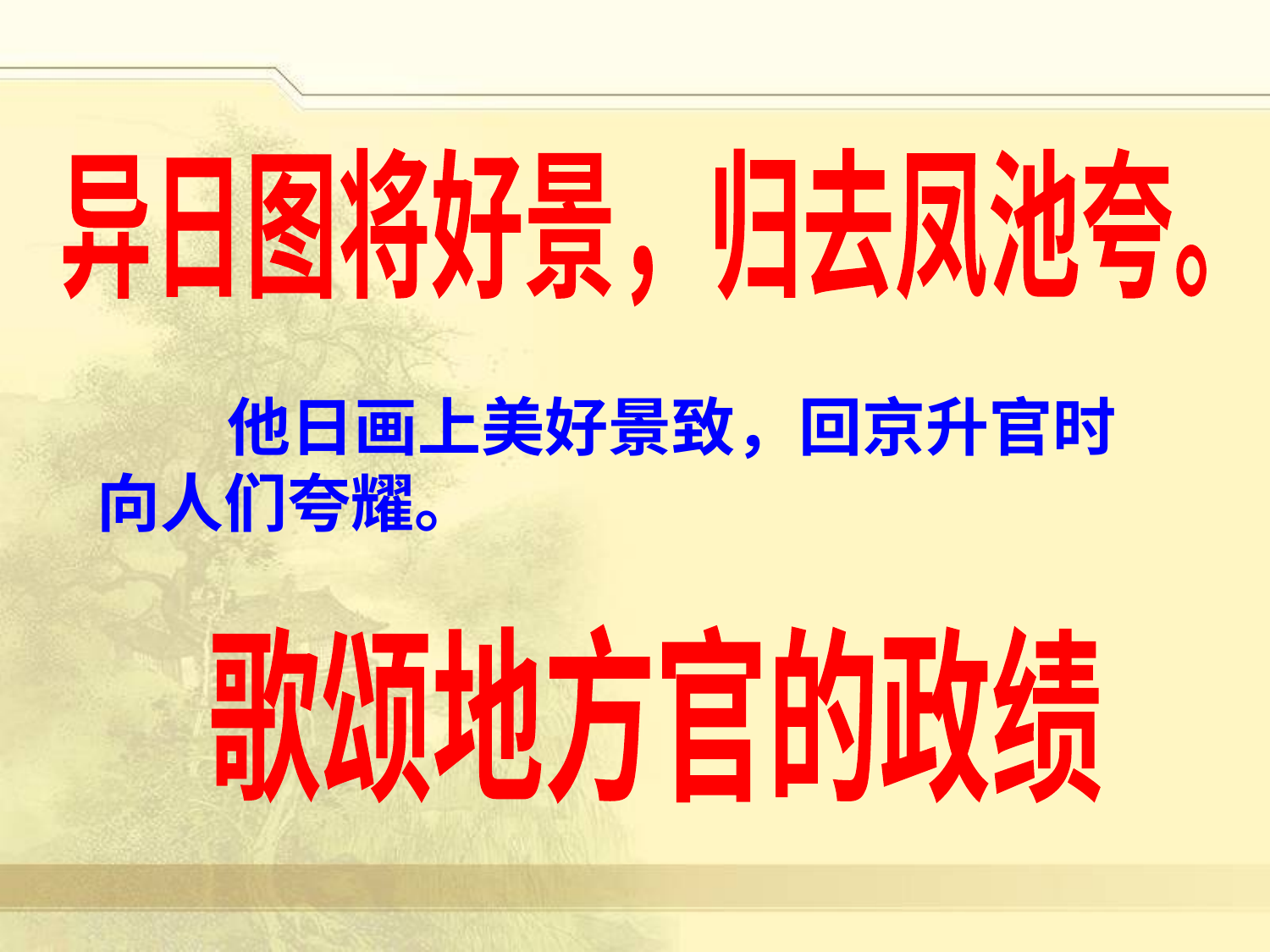

异日图将好景，归去凤池夸。
        他日画上美好景致，回京升官时向人们夸耀。
歌颂地方官的政绩